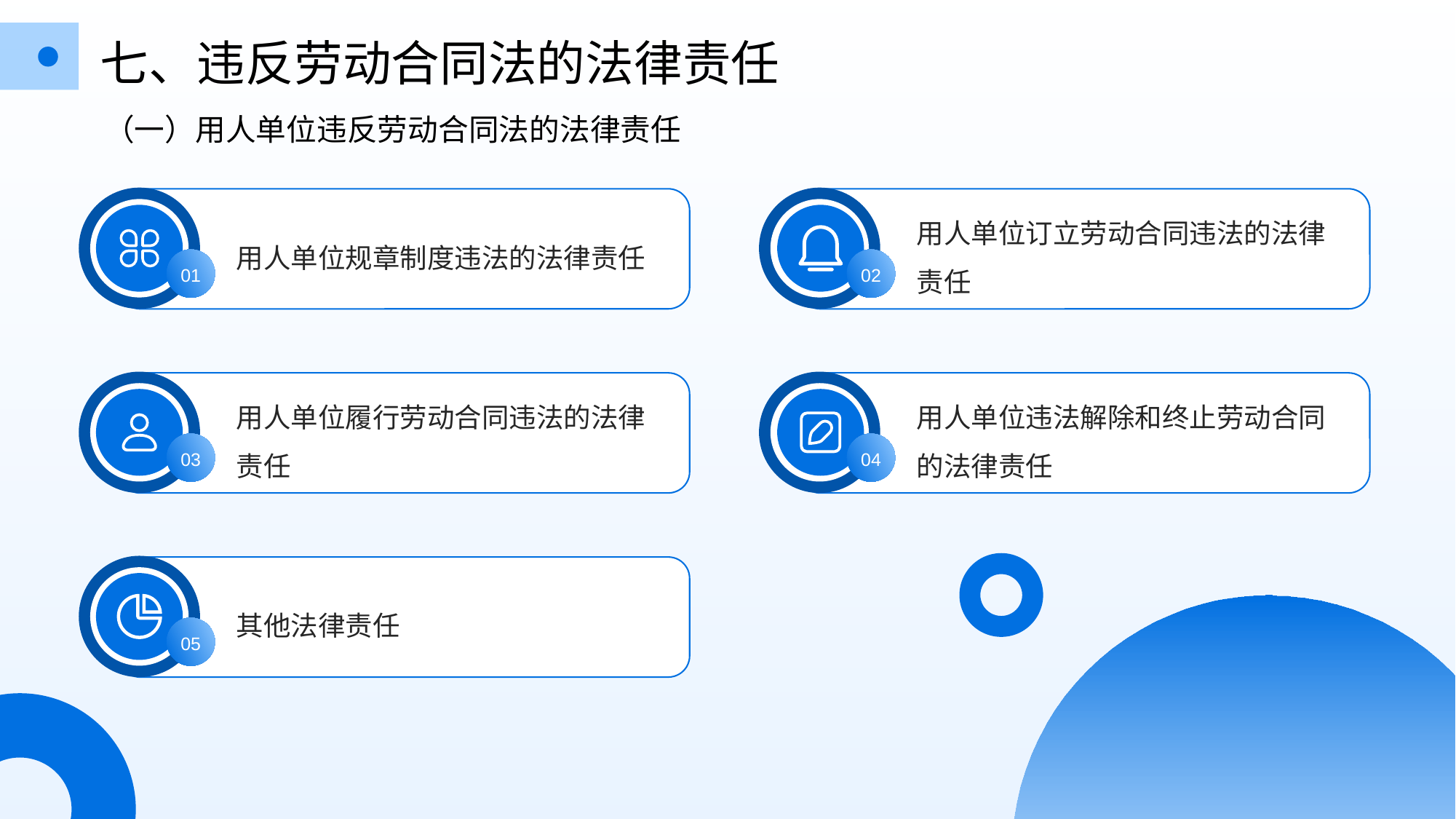

七、违反劳动合同法的法律责任

（一）用人单位违反劳动合同法的法律责任

用人单位订立劳动合同违法的法律责任
用人单位规章制度违法的法律责任

01
02

用人单位履行劳动合同违法的法律责任
用人单位违法解除和终止劳动合同的法律责任

03
04

其他法律责任

05